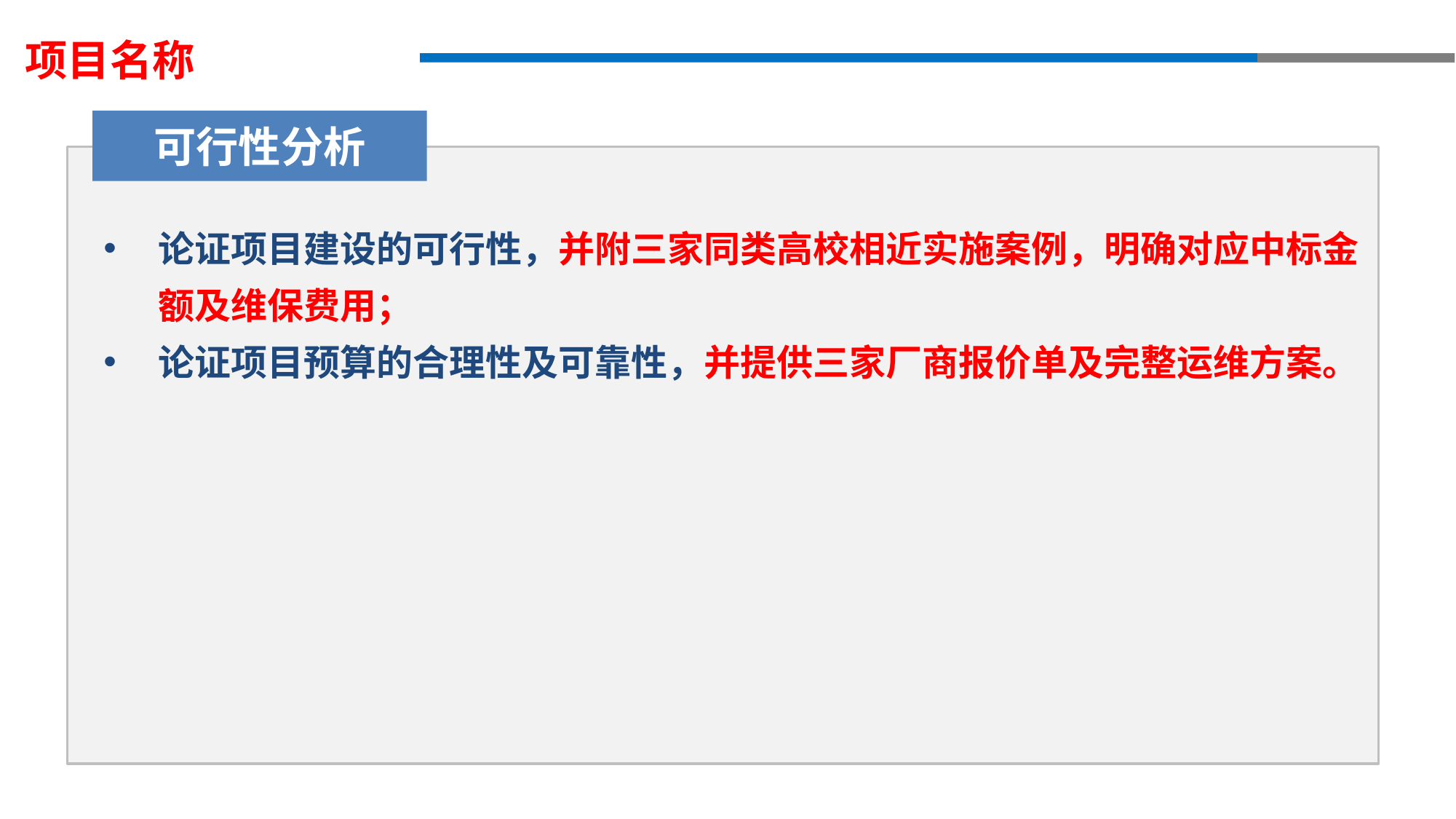

项目名称

可行性分析

论证项目建设的可行性，并附三家同类高校相近实施案例，明确对应中标金额及维保费用；
论证项目预算的合理性及可靠性，并提供三家厂商报价单及完整运维方案。